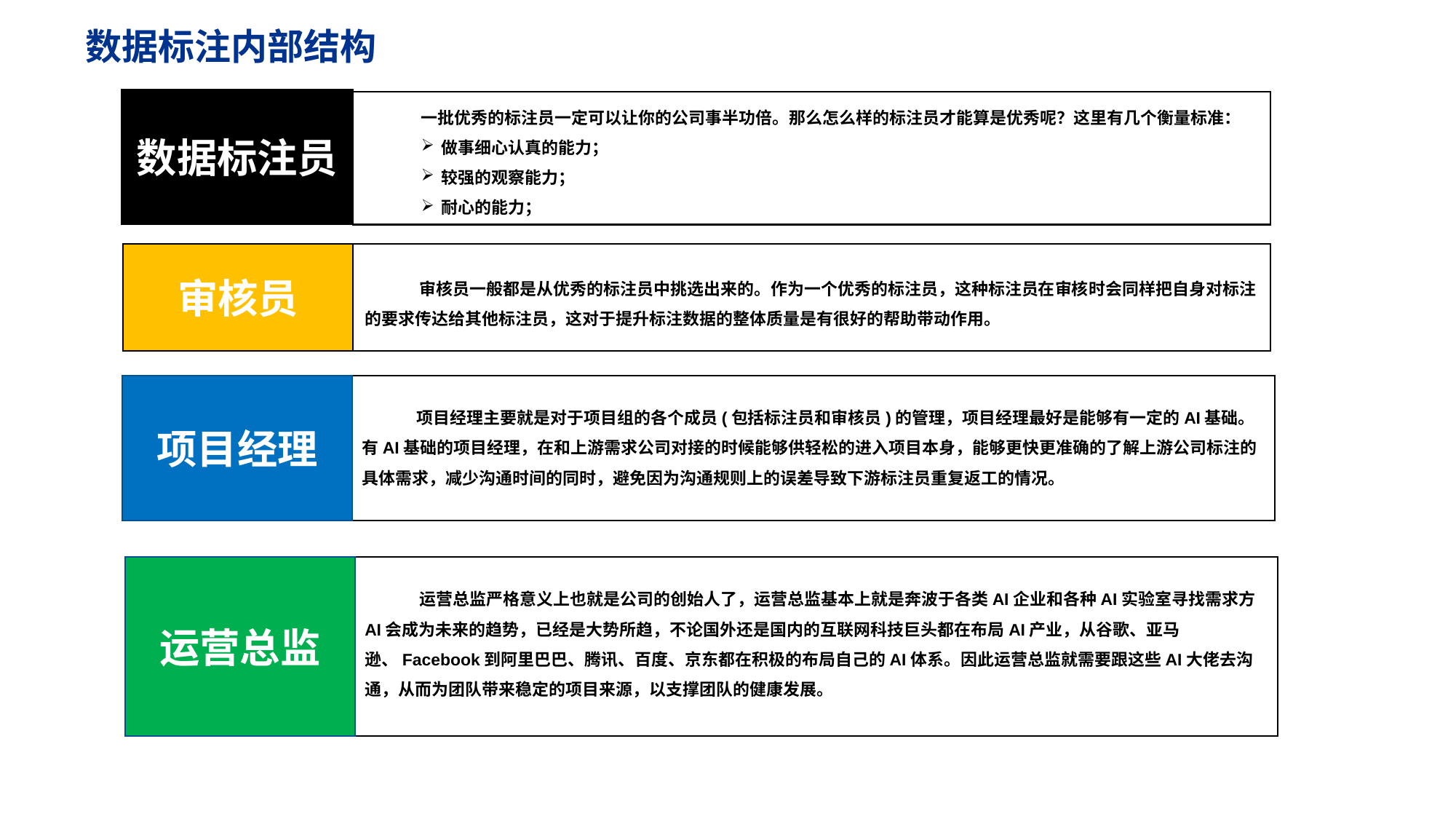

数据标注内部结构
数据标注员

一批优秀的标注员一定可以让你的公司事半功倍。那么怎么样的标注员才能算是优秀呢？这里有几个衡量标准：
做事细心认真的能力；
较强的观察能力；
耐心的能力；
审核员

审核员一般都是从优秀的标注员中挑选出来的。作为一个优秀的标注员，这种标注员在审核时会同样把自身对标注的要求传达给其他标注员，这对于提升标注数据的整体质量是有很好的帮助带动作用。
请替换文字内容，添加相关标题，修改文字内容，也可以直接复制你的内容到此。请替换文字内容，添加相关标题，修改文字内容，也可以直接复制你的内容到此。请替换文字内容，添加相关标题，修改文字内容，也可以直接复制你的内容到此。
点击请替换文字内容
点击请替换文字内容
项目经理

项目经理主要就是对于项目组的各个成员(包括标注员和审核员)的管理，项目经理最好是能够有一定的AI基础。有AI基础的项目经理，在和上游需求公司对接的时候能够供轻松的进入项目本身，能够更快更准确的了解上游公司标注的具体需求，减少沟通时间的同时，避免因为沟通规则上的误差导致下游标注员重复返工的情况。
请替换文字内容，添加相关标题，修改文字内容，也可以直接复制你的内容到此。请替换文字内容，添加相关标题，修改文字内容，也可以直接复制你的内容到此。请替换文字内容，添加相关标题，修改文字内容，也可以直接复制你的内容到此。
点击请替换文字内容
点击请替换文字内容
运营总监

运营总监严格意义上也就是公司的创始人了，运营总监基本上就是奔波于各类AI企业和各种AI实验室寻找需求方AI会成为未来的趋势，已经是大势所趋，不论国外还是国内的互联网科技巨头都在布局AI产业，从谷歌、亚马逊、Facebook到阿里巴巴、腾讯、百度、京东都在积极的布局自己的AI体系。因此运营总监就需要跟这些AI大佬去沟通，从而为团队带来稳定的项目来源，以支撑团队的健康发展。